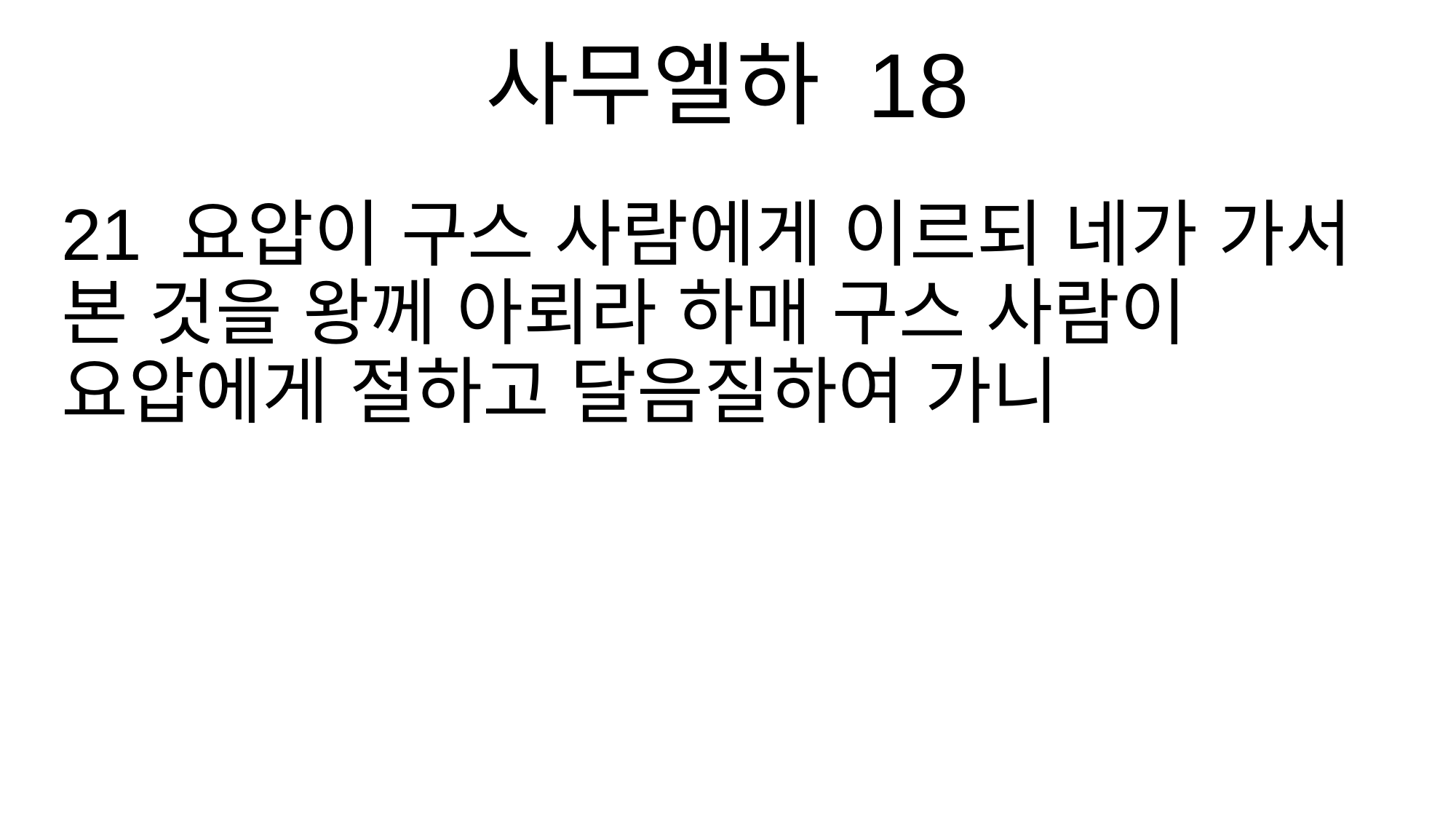

사무엘하 18
21 요압이 구스 사람에게 이르되 네가 가서 본 것을 왕께 아뢰라 하매 구스 사람이 요압에게 절하고 달음질하여 가니